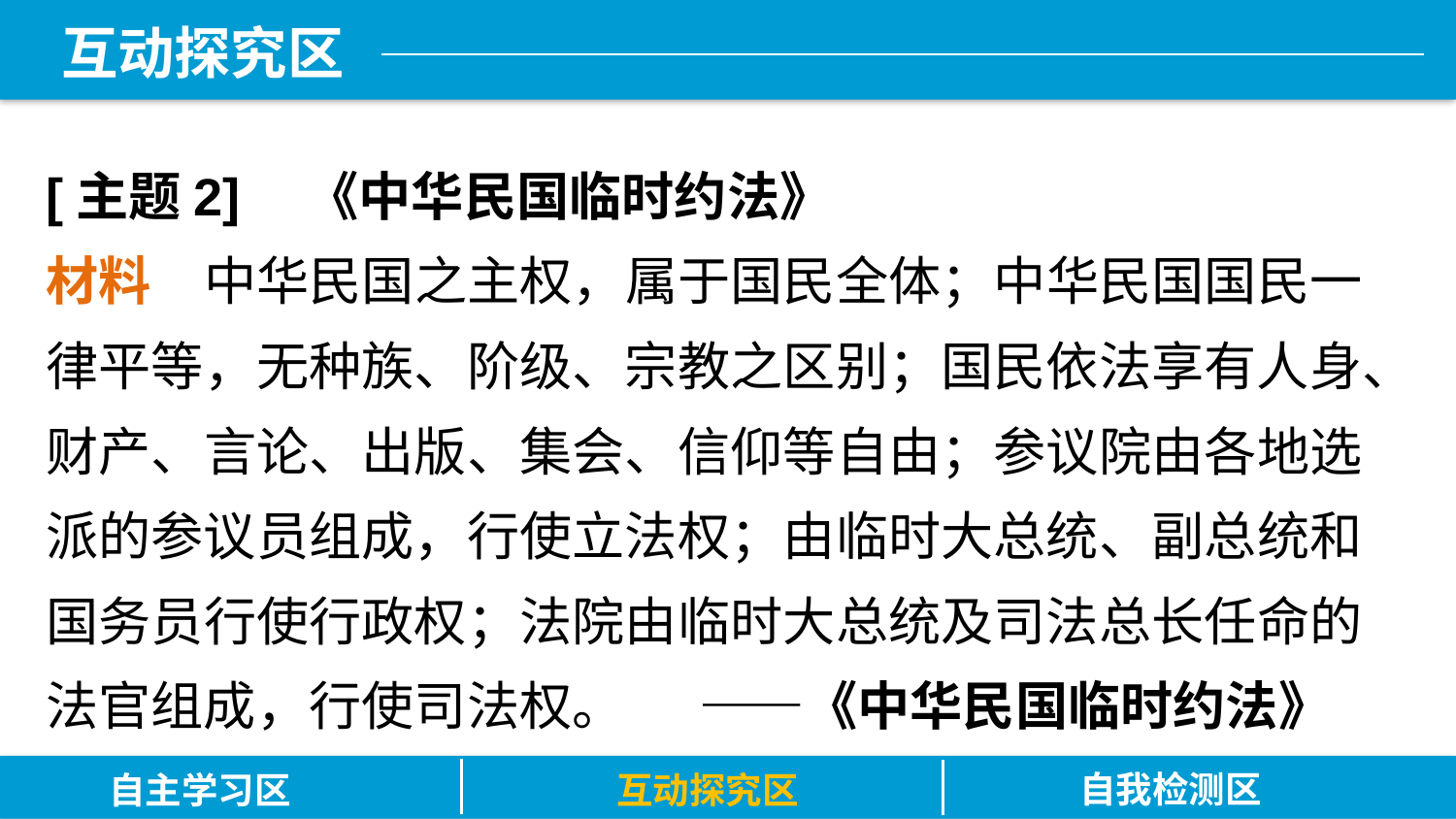

[主题2]　《中华民国临时约法》
材料　中华民国之主权，属于国民全体；中华民国国民一律平等，无种族、阶级、宗教之区别；国民依法享有人身、财产、言论、出版、集会、信仰等自由；参议院由各地选派的参议员组成，行使立法权；由临时大总统、副总统和国务员行使行政权；法院由临时大总统及司法总长任命的法官组成，行使司法权。	      ——《中华民国临时约法》
自我检测区
自主学习区
互动探究区